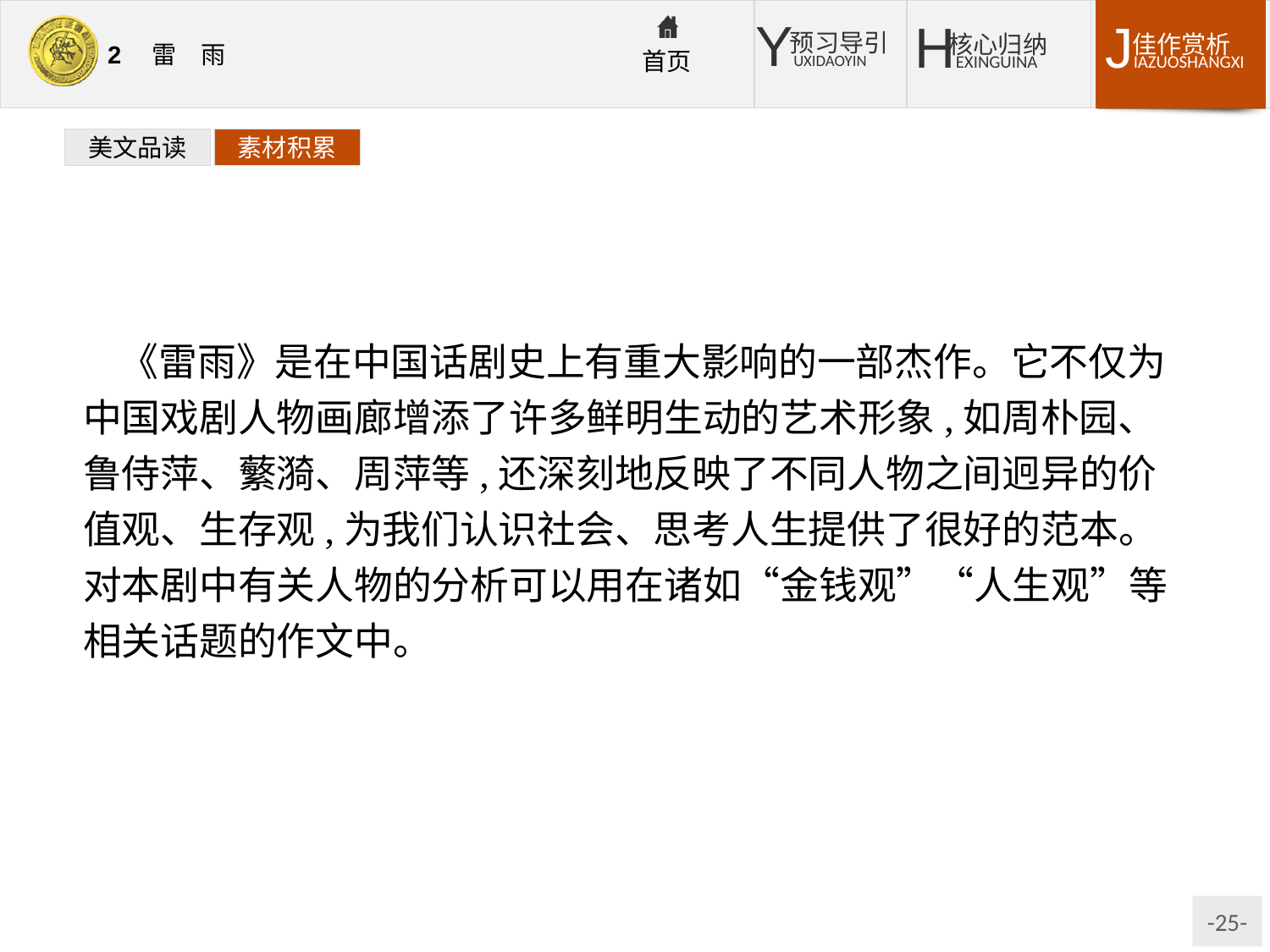

美文品读
素材积累
《雷雨》是在中国话剧史上有重大影响的一部杰作。它不仅为中国戏剧人物画廊增添了许多鲜明生动的艺术形象,如周朴园、鲁侍萍、蘩漪、周萍等,还深刻地反映了不同人物之间迥异的价值观、生存观,为我们认识社会、思考人生提供了很好的范本。对本剧中有关人物的分析可以用在诸如“金钱观”“人生观”等相关话题的作文中。